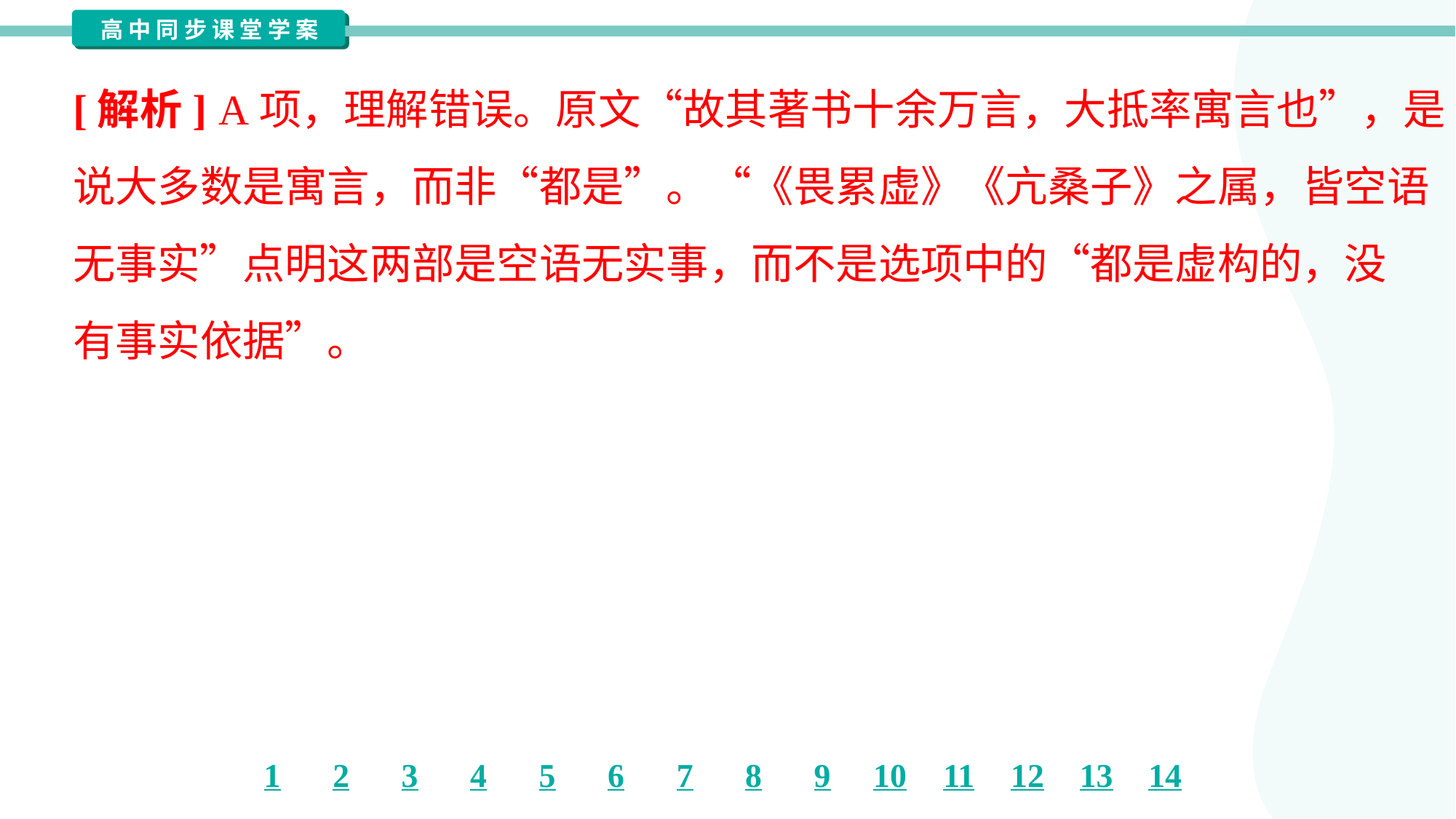

[解析] A项，理解错误。原文“故其著书十余万言，大抵率寓言也”，是
说大多数是寓言，而非“都是”。“《畏累虚》《亢桑子》之属，皆空语
无事实”点明这两部是空语无实事，而不是选项中的“都是虚构的，没
有事实依据”。